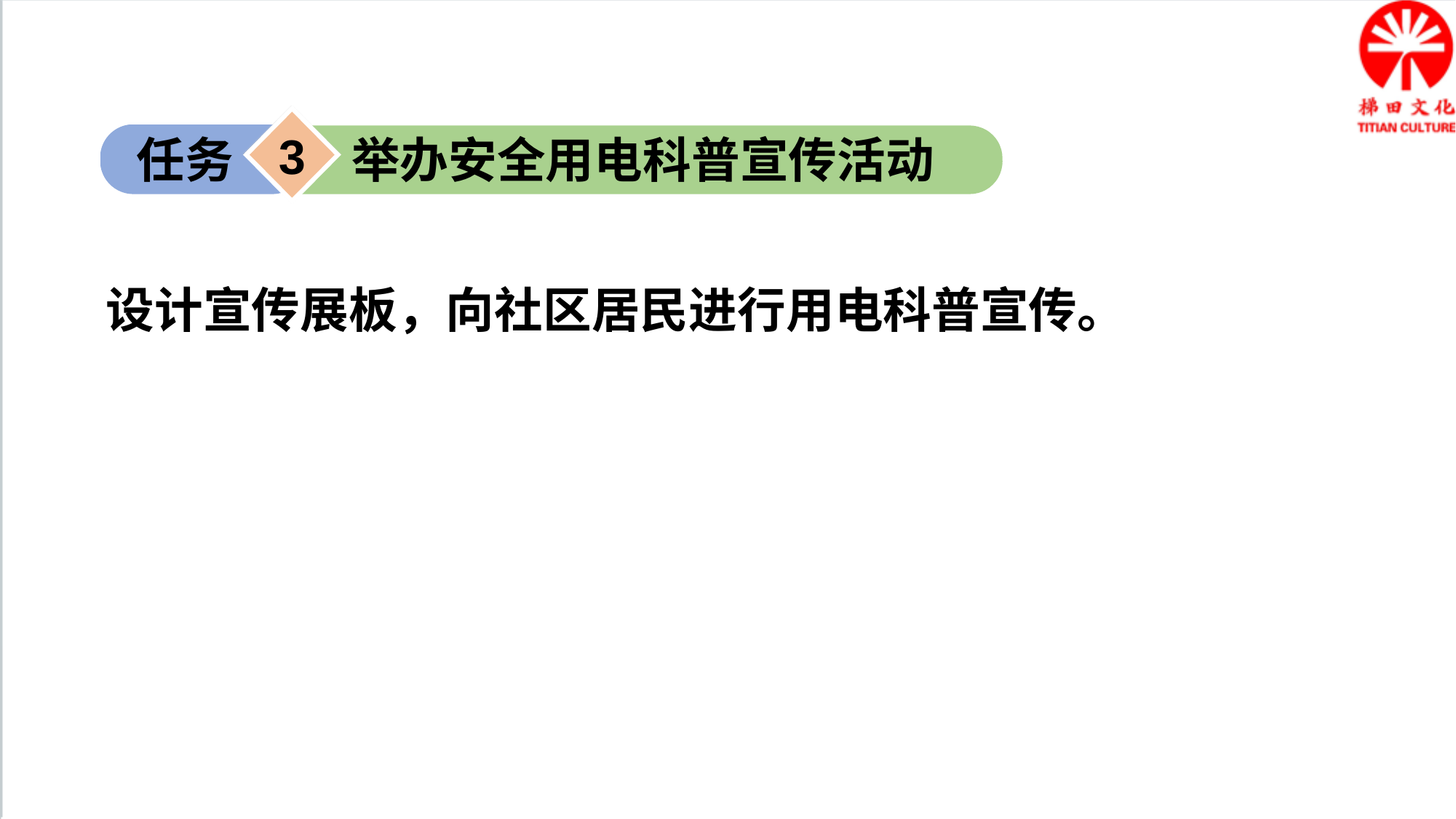

3
举办安全用电科普宣传活动
任务

设计宣传展板，向社区居民进行用电科普宣传。